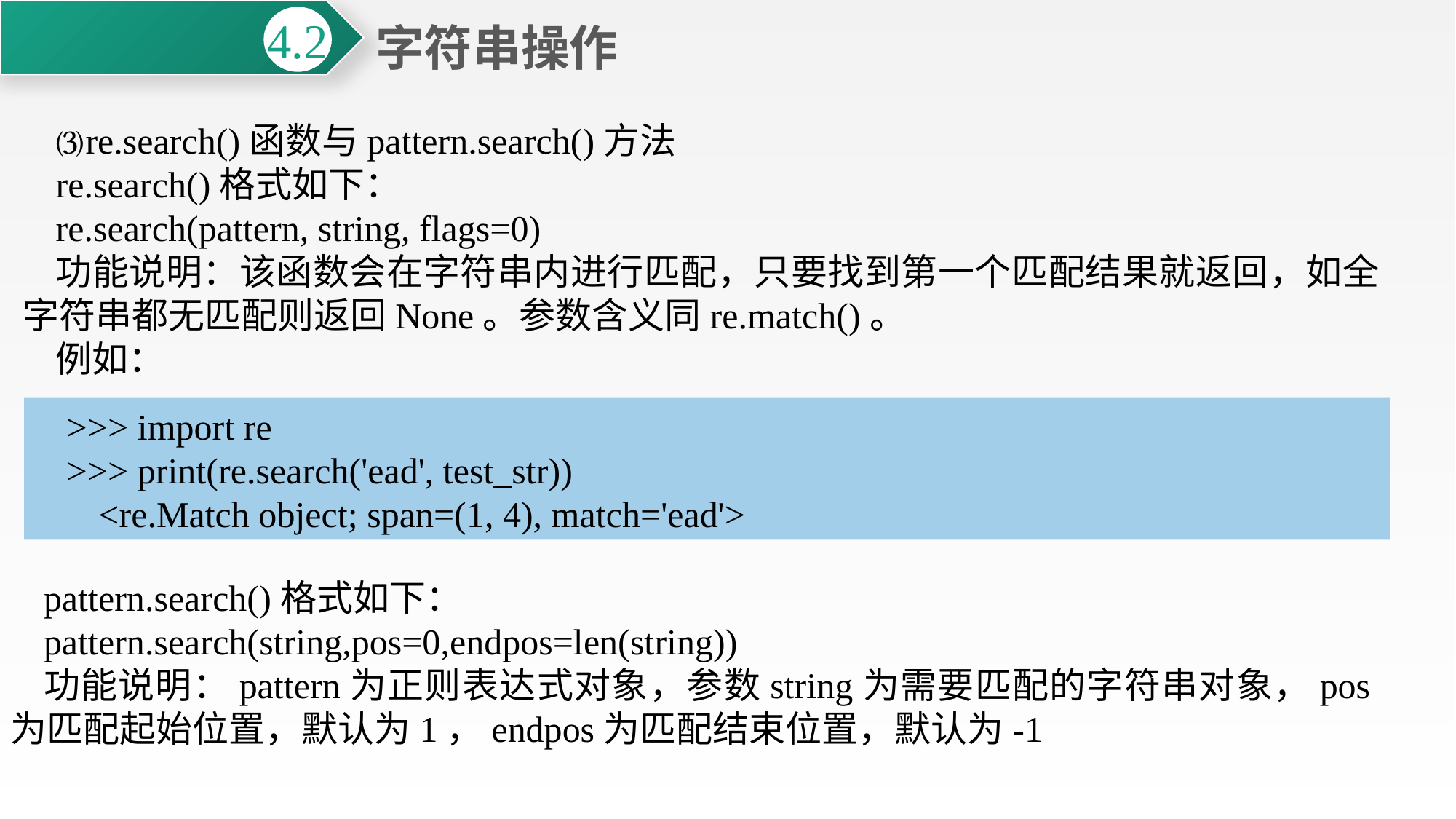

字符串操作

4.2
⑶re.search()函数与pattern.search()方法
re.search()格式如下：
re.search(pattern, string, flags=0)
功能说明：该函数会在字符串内进行匹配，只要找到第一个匹配结果就返回，如全字符串都无匹配则返回None。参数含义同re.match()。
例如：
>>> import re
>>> print(re.search('ead', test_str))
<re.Match object; span=(1, 4), match='ead'>
pattern.search()格式如下：
pattern.search(string,pos=0,endpos=len(string))
功能说明：pattern为正则表达式对象，参数string为需要匹配的字符串对象，pos为匹配起始位置，默认为1，endpos为匹配结束位置，默认为-1